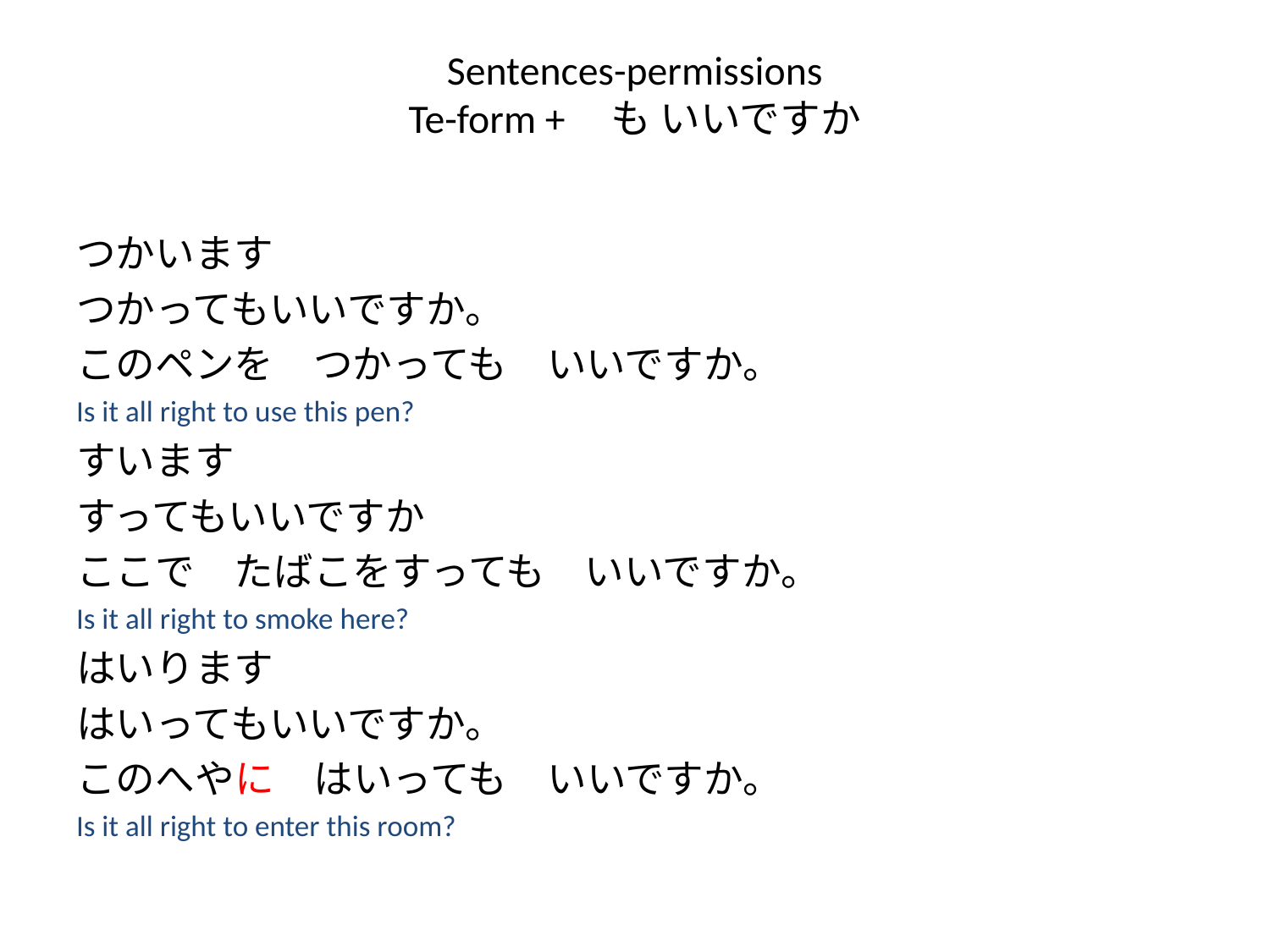

# Sentences-permissions Te-form +　も いいですか
つかいます
つかってもいいですか。
このペンを　つかっても　いいですか。
Is it all right to use this pen?
すいます
すってもいいですか
ここで　たばこをすっても　いいですか。
Is it all right to smoke here?
はいります
はいってもいいですか。
このへやに　はいっても　いいですか。
Is it all right to enter this room?